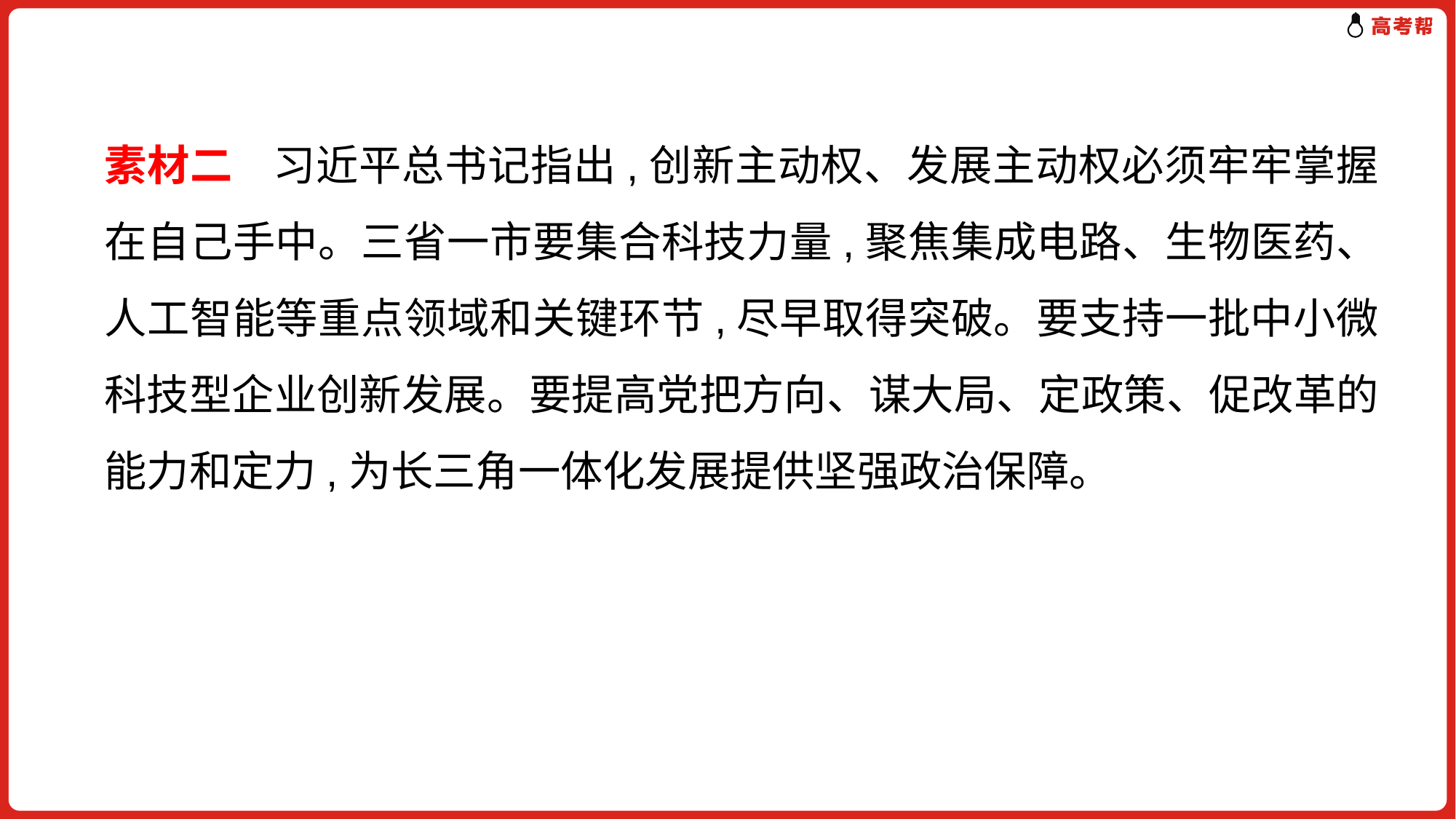

素材二    习近平总书记指出,创新主动权、发展主动权必须牢牢掌握在自己手中。三省一市要集合科技力量,聚焦集成电路、生物医药、人工智能等重点领域和关键环节,尽早取得突破。要支持一批中小微科技型企业创新发展。要提高党把方向、谋大局、定政策、促改革的能力和定力,为长三角一体化发展提供坚强政治保障。